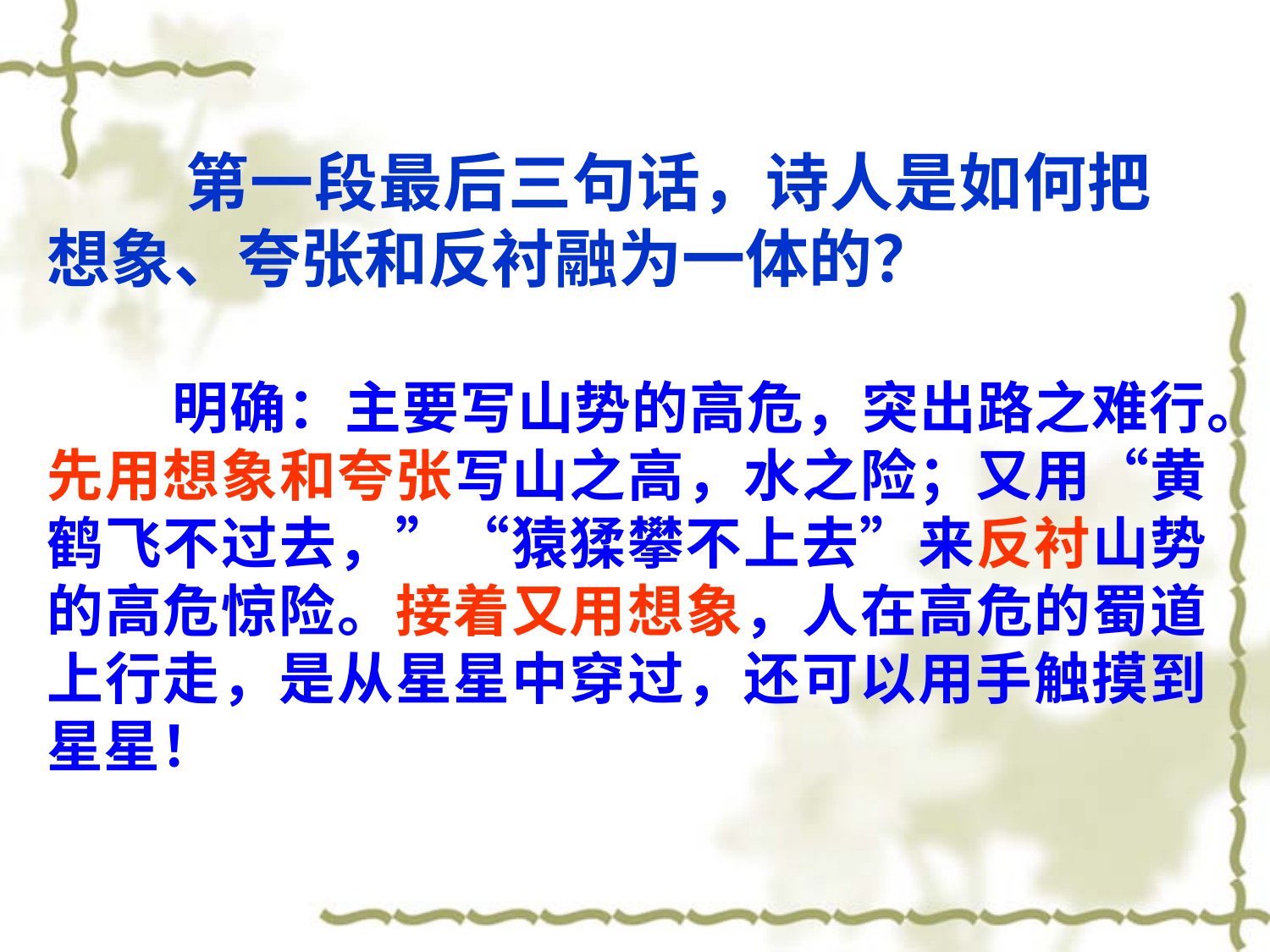

第一段最后三句话，诗人是如何把想象、夸张和反衬融为一体的？
        明确：主要写山势的高危，突出路之难行。先用想象和夸张写山之高，水之险；又用“黄鹤飞不过去，”“猿猱攀不上去”来反衬山势的高危惊险。接着又用想象，人在高危的蜀道上行走，是从星星中穿过，还可以用手触摸到星星！